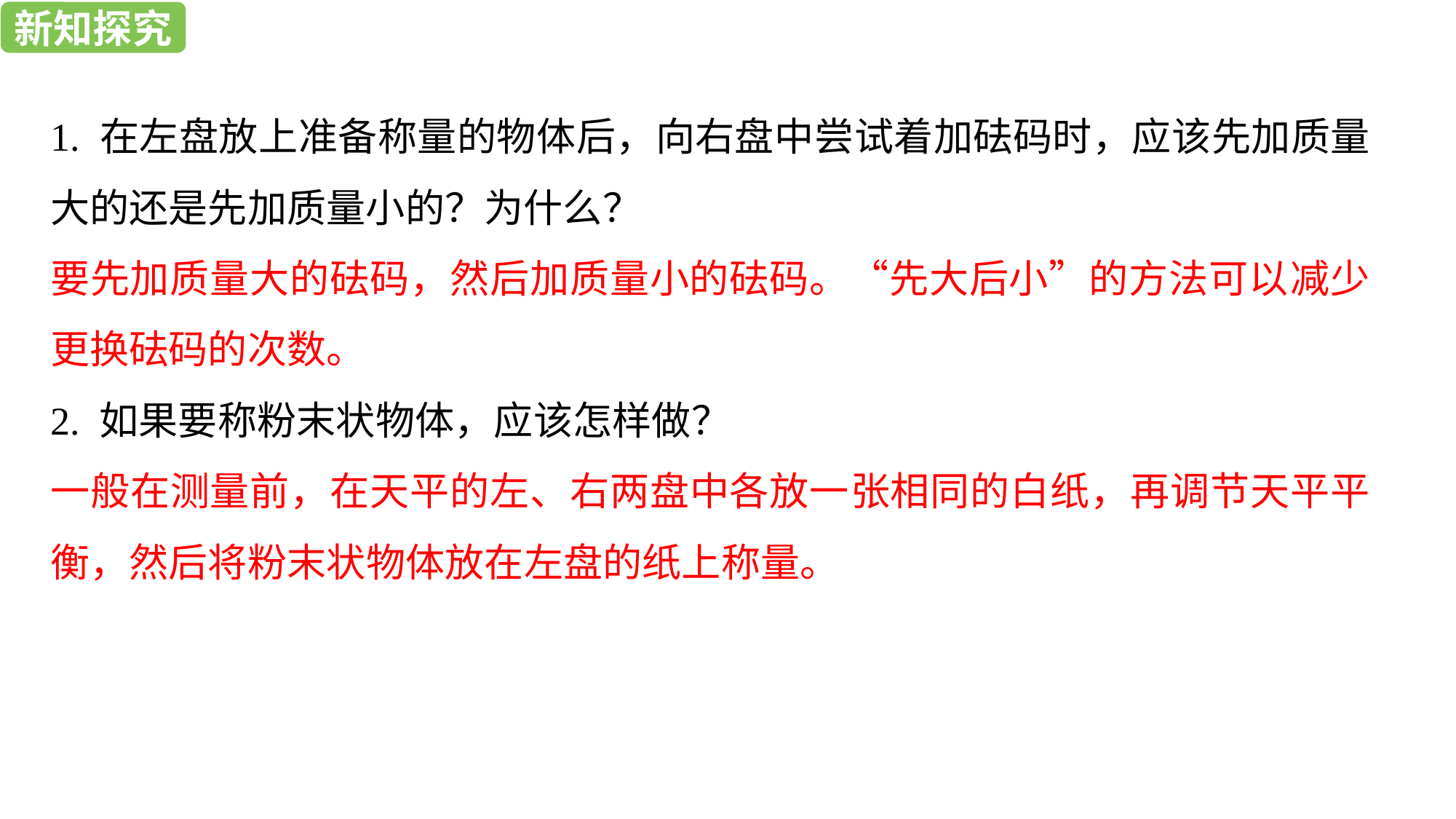

新知探究
新知探究
1. 在左盘放上准备称量的物体后，向右盘中尝试着加砝码时，应该先加质量大的还是先加质量小的？为什么？
要先加质量大的砝码，然后加质量小的砝码。“先大后小”的方法可以减少更换砝码的次数。
2. 如果要称粉末状物体，应该怎样做？
一般在测量前，在天平的左、右两盘中各放一张相同的白纸，再调节天平平衡，然后将粉末状物体放在左盘的纸上称量。